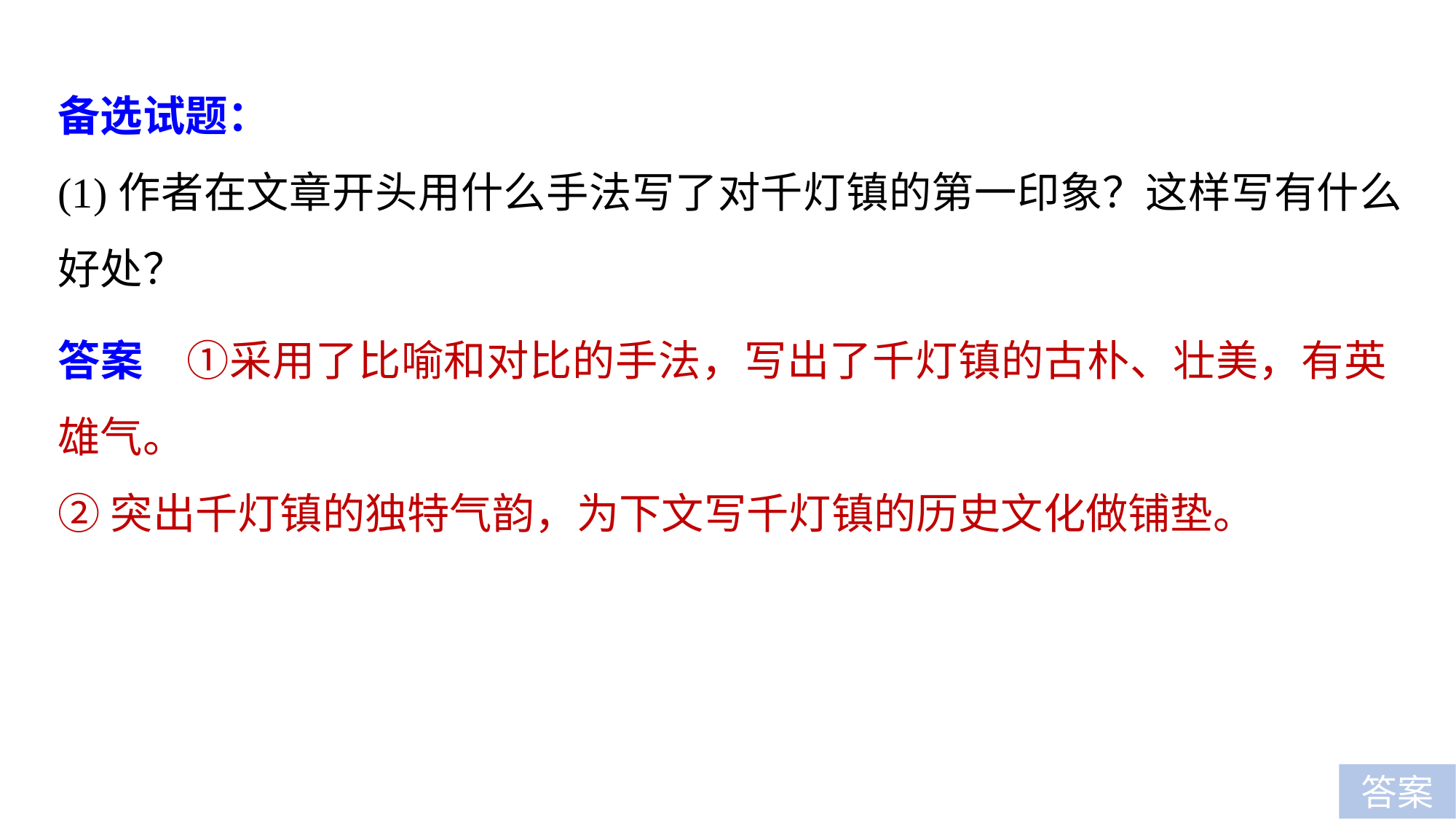

备选试题：
(1)作者在文章开头用什么手法写了对千灯镇的第一印象？这样写有什么好处？
答案　①采用了比喻和对比的手法，写出了千灯镇的古朴、壮美，有英雄气。
②突出千灯镇的独特气韵，为下文写千灯镇的历史文化做铺垫。
答案